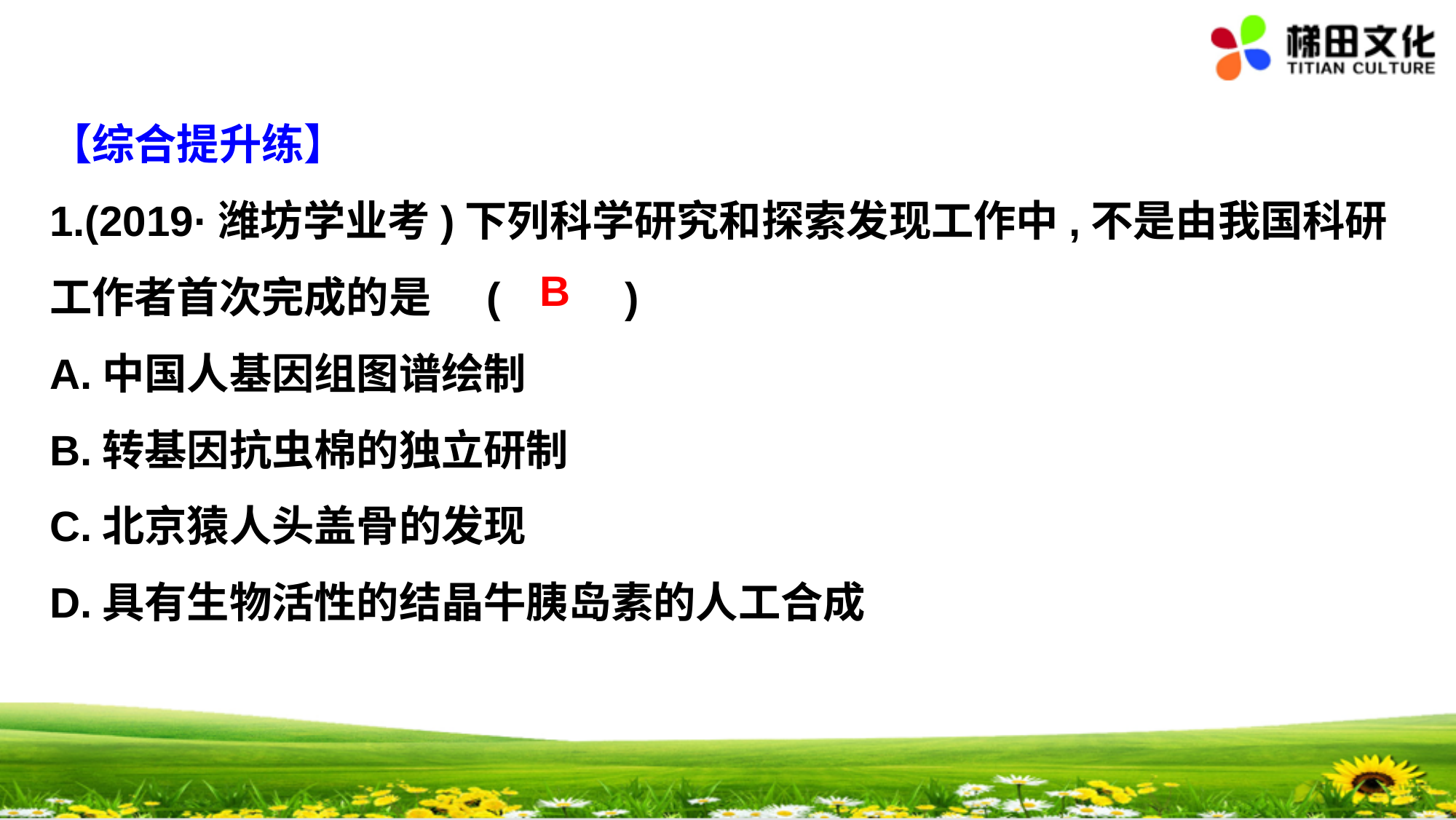

【综合提升练】
1.(2019·潍坊学业考)下列科学研究和探索发现工作中,不是由我国科研
工作者首次完成的是	(　  　)
A.中国人基因组图谱绘制
B.转基因抗虫棉的独立研制
C.北京猿人头盖骨的发现
D.具有生物活性的结晶牛胰岛素的人工合成
B